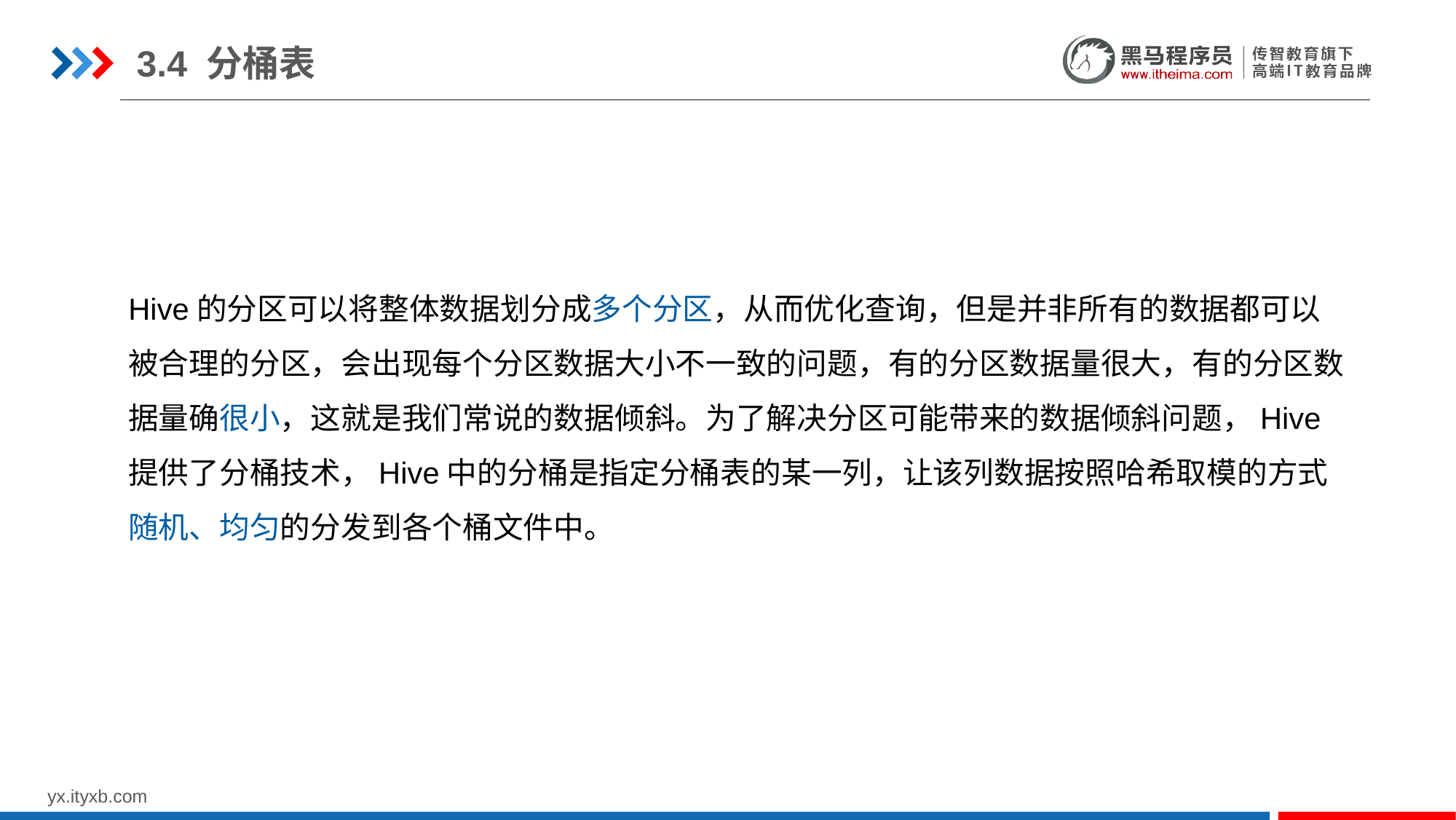

3.4 分桶表
Hive的分区可以将整体数据划分成多个分区，从而优化查询，但是并非所有的数据都可以被合理的分区，会出现每个分区数据大小不一致的问题，有的分区数据量很大，有的分区数据量确很小，这就是我们常说的数据倾斜。为了解决分区可能带来的数据倾斜问题，Hive提供了分桶技术，Hive中的分桶是指定分桶表的某一列，让该列数据按照哈希取模的方式随机、均匀的分发到各个桶文件中。